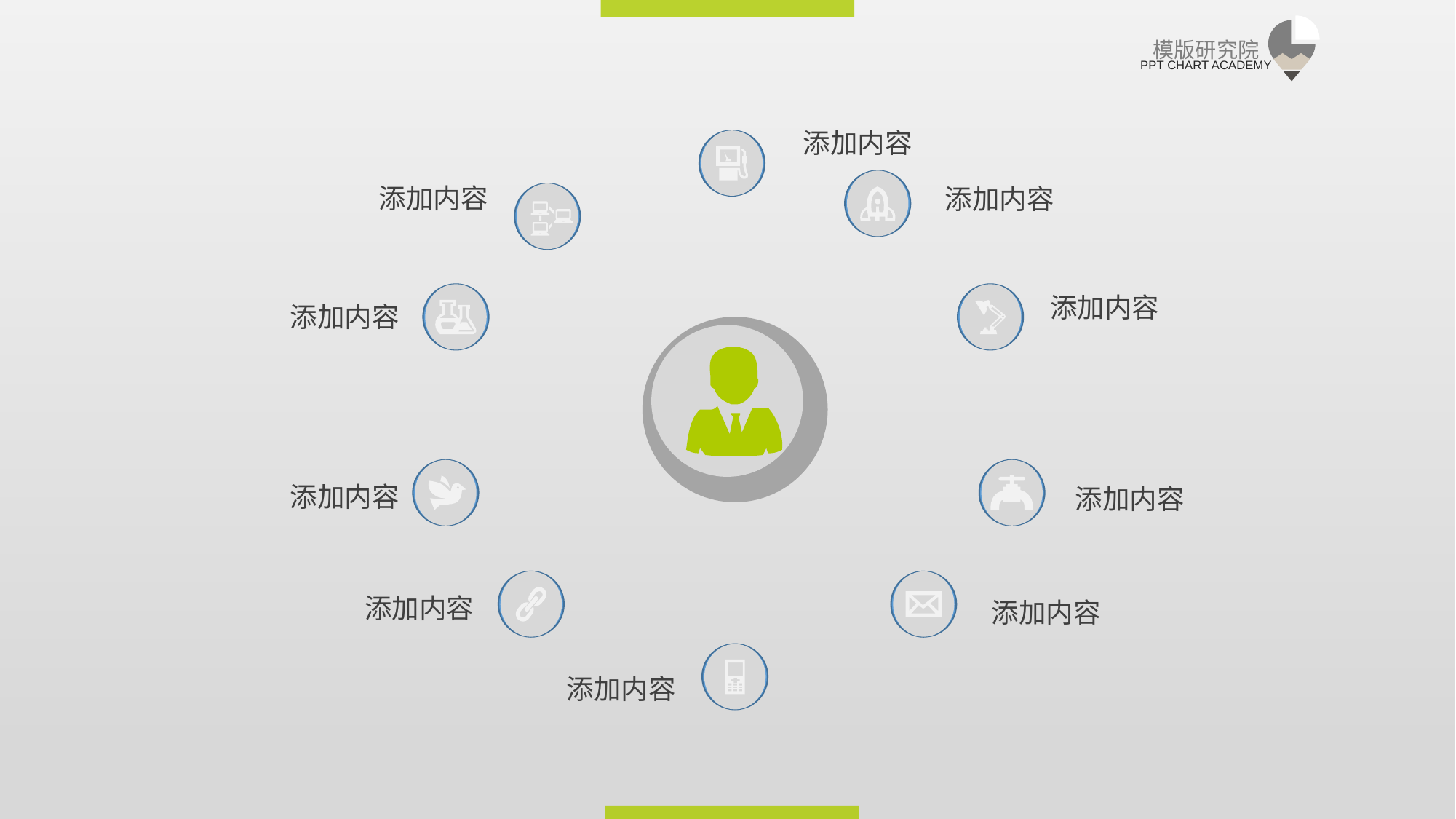

模版研究院
PPT CHART ACADEMY
添加内容

添加内容
添加内容

添加内容
添加内容

添加内容

添加内容

添加内容

添加内容

添加内容